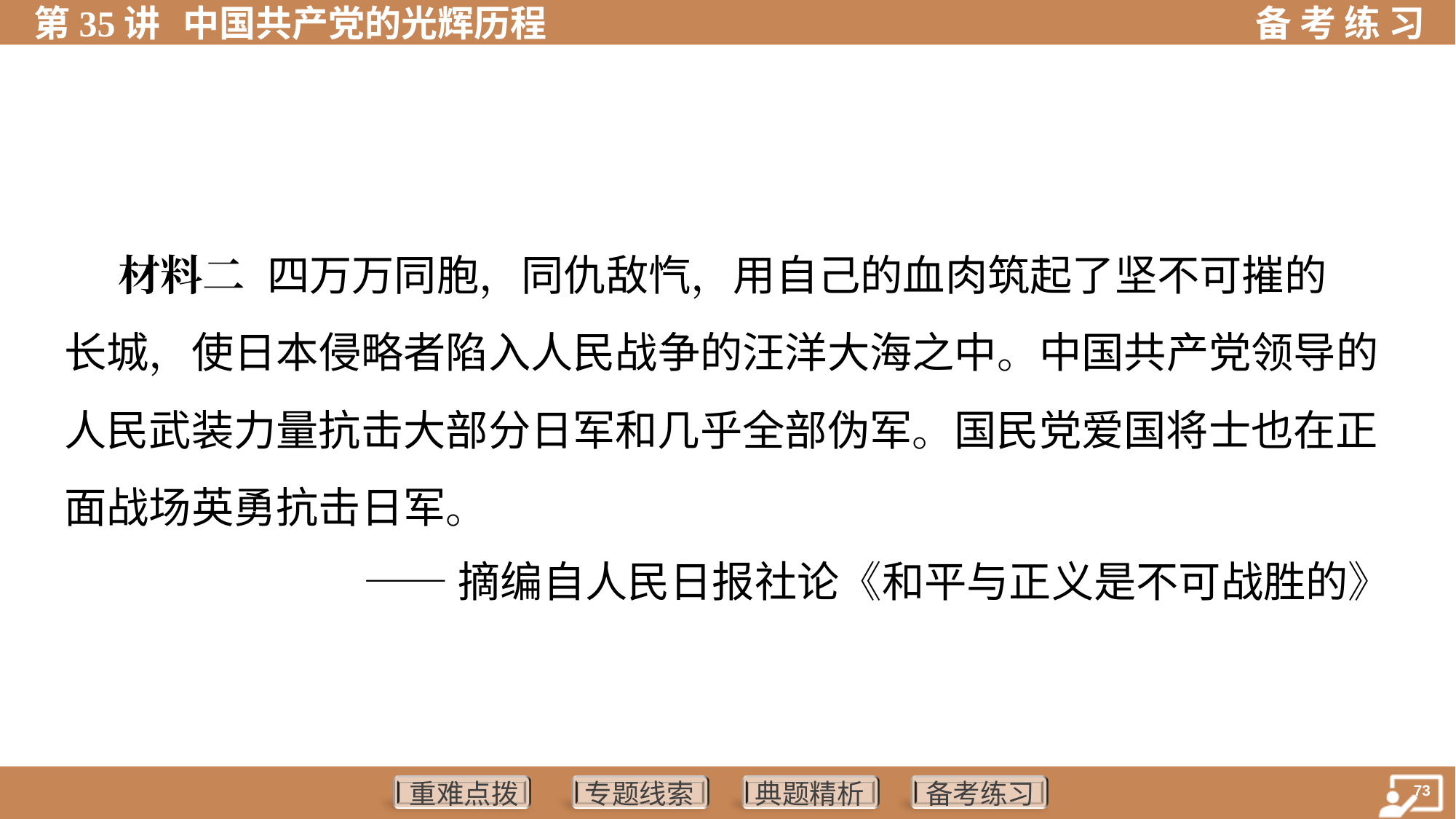

材料二  四万万同胞，同仇敌忾，用自己的血肉筑起了坚不可摧的
长城，使日本侵略者陷入人民战争的汪洋大海之中。中国共产党领导的
人民武装力量抗击大部分日军和几乎全部伪军。国民党爱国将士也在正
面战场英勇抗击日军。
    ——摘编自人民日报社论《和平与正义是不可战胜的》